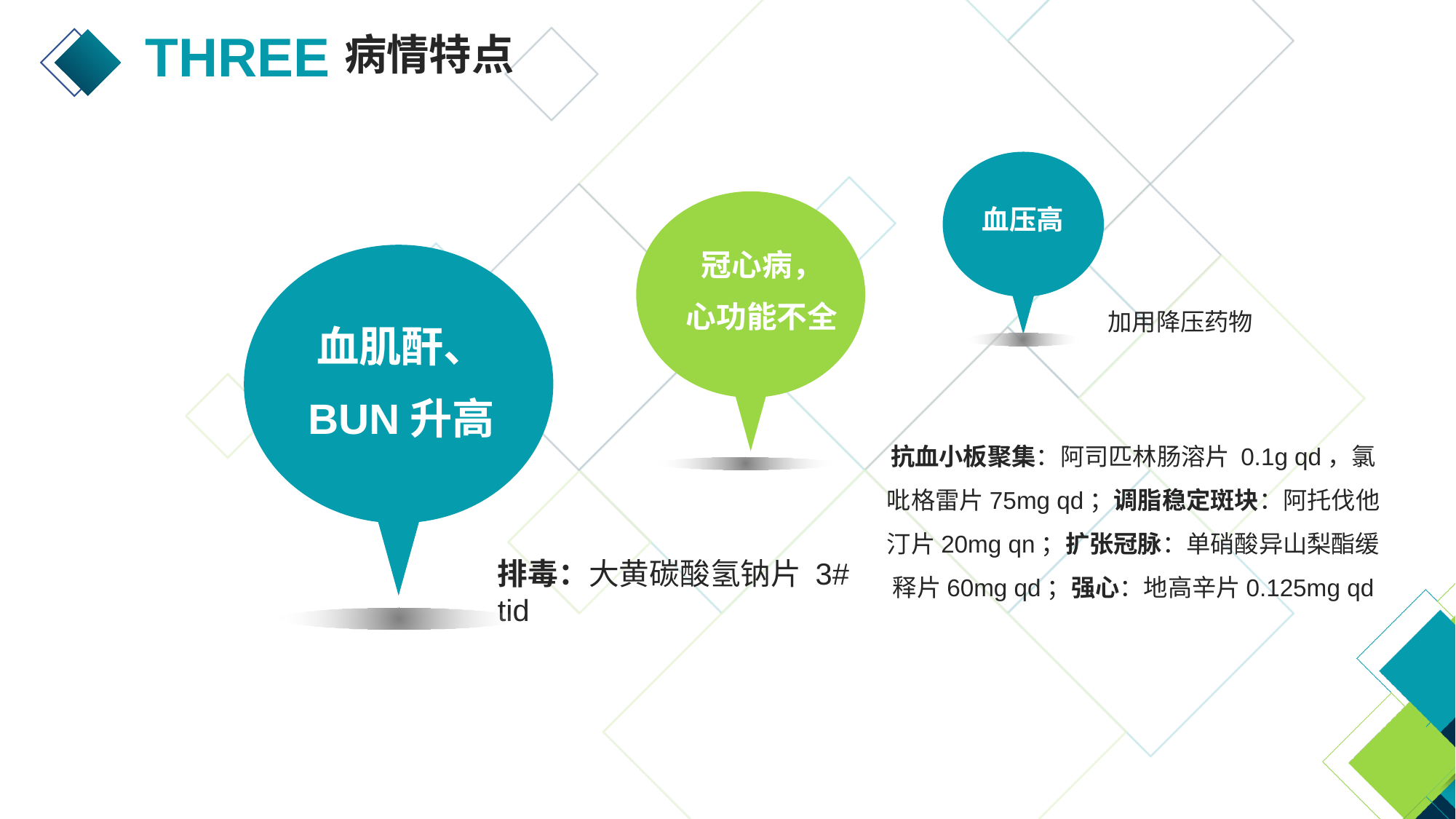

THREE
病情特点

血压高

冠心病，
心功能不全

血肌酐、
BUN升高

加用降压药物
抗血小板聚集：阿司匹林肠溶片 0.1g qd，氯吡格雷片75mg qd；调脂稳定斑块：阿托伐他汀片20mg qn；扩张冠脉：单硝酸异山梨酯缓释片60mg qd；强心：地高辛片0.125mg qd
排毒：大黄碳酸氢钠片 3# tid